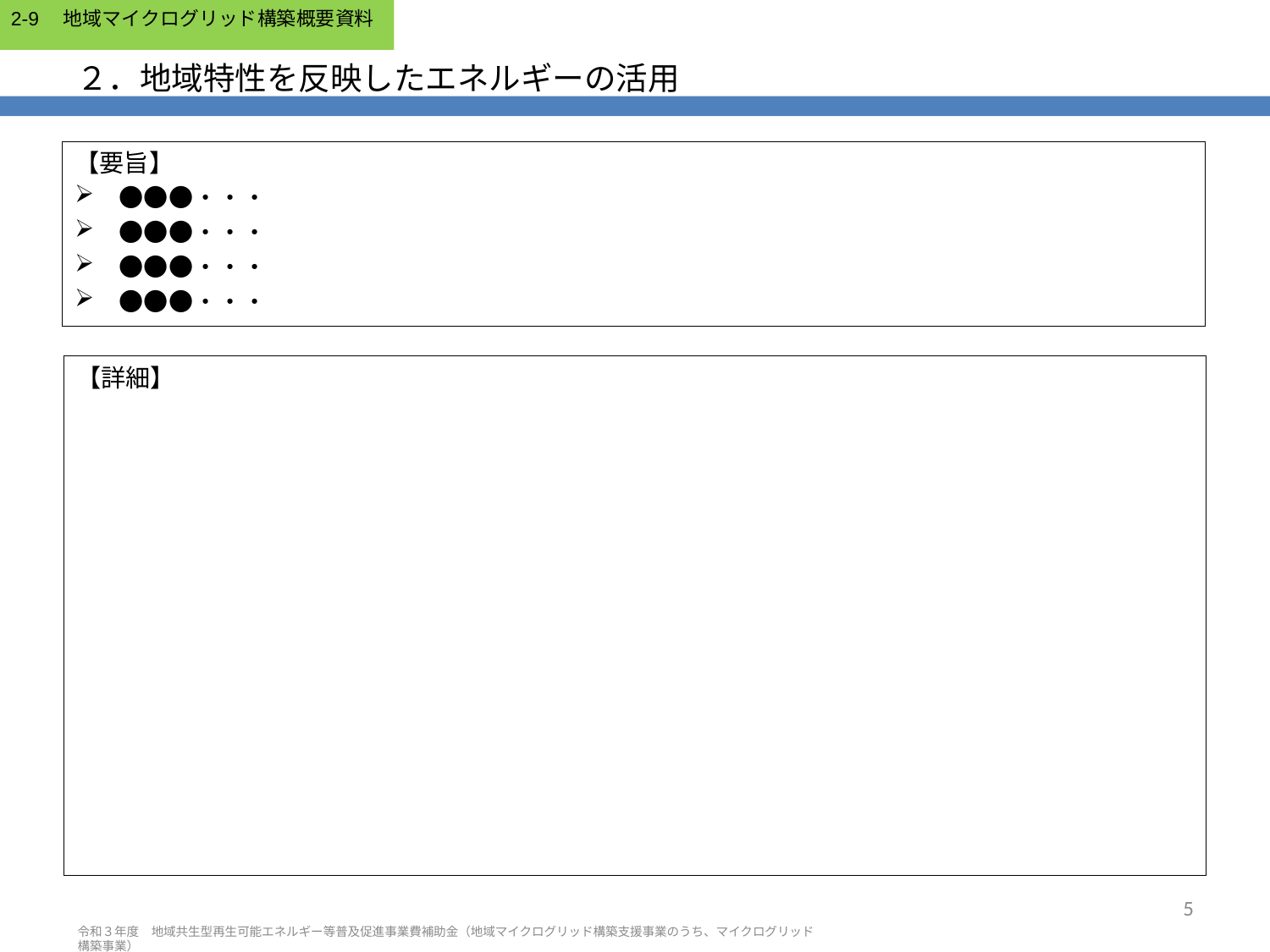

# ２．地域特性を反映したエネルギーの活用
【要旨】
　●●●・・・
　●●●・・・
　●●●・・・
　●●●・・・
【詳細】

5